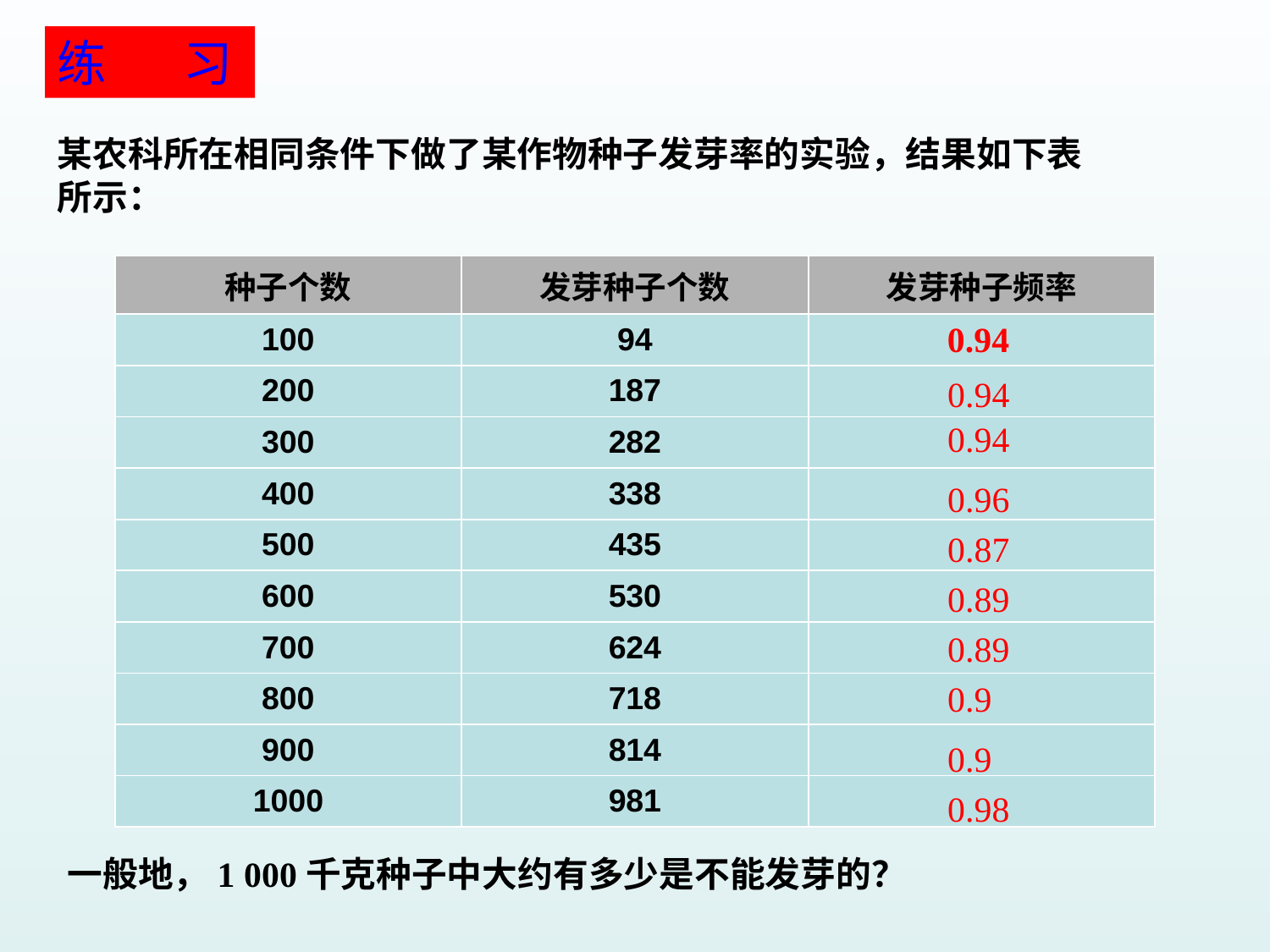

练       习

某农科所在相同条件下做了某作物种子发芽率的实验，结果如下表所示：
| 种子个数 | 发芽种子个数 | 发芽种子频率 |
| --- | --- | --- |
| 100 | 94 |  |
| 200 | 187 |  |
| 300 | 282 |  |
| 400 | 338 |  |
| 500 | 435 |  |
| 600 | 530 |  |
| 700 | 624 |  |
| 800 | 718 |  |
| 900 | 814 |  |
| 1000 | 981 |  |
0.94
0.94
0.94
0.96
0.87
0.89
0.89
0.9
0.9
0.98
一般地，1 000千克种子中大约有多少是不能发芽的？